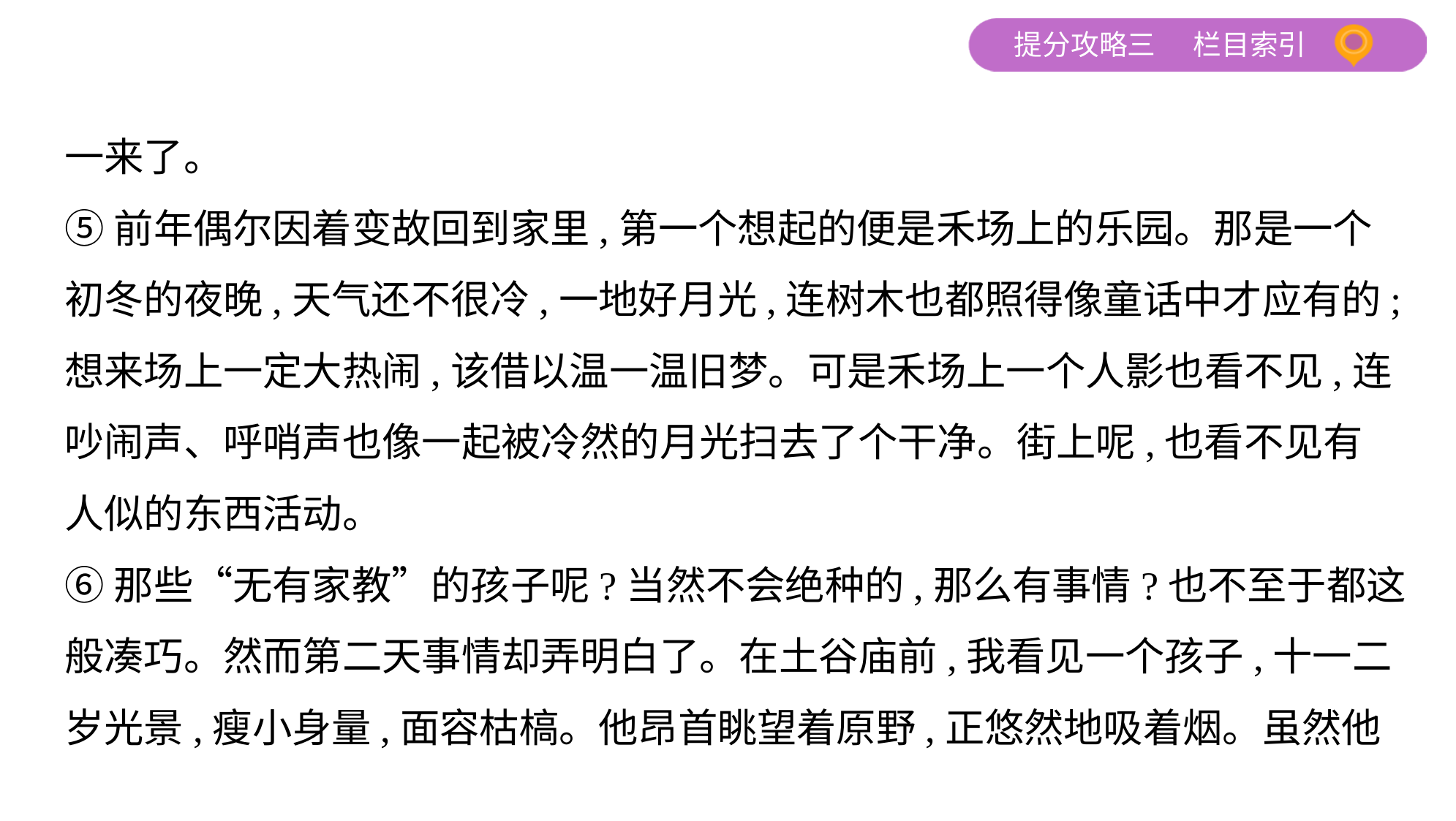

一来了。
⑤前年偶尔因着变故回到家里,第一个想起的便是禾场上的乐园。那是一个
初冬的夜晚,天气还不很冷,一地好月光,连树木也都照得像童话中才应有的;
想来场上一定大热闹,该借以温一温旧梦。可是禾场上一个人影也看不见,连
吵闹声、呼哨声也像一起被冷然的月光扫去了个干净。街上呢,也看不见有
人似的东西活动。
⑥那些“无有家教”的孩子呢?当然不会绝种的,那么有事情?也不至于都这
般凑巧。然而第二天事情却弄明白了。在土谷庙前,我看见一个孩子,十一二
岁光景,瘦小身量,面容枯槁。他昂首眺望着原野,正悠然地吸着烟。虽然他